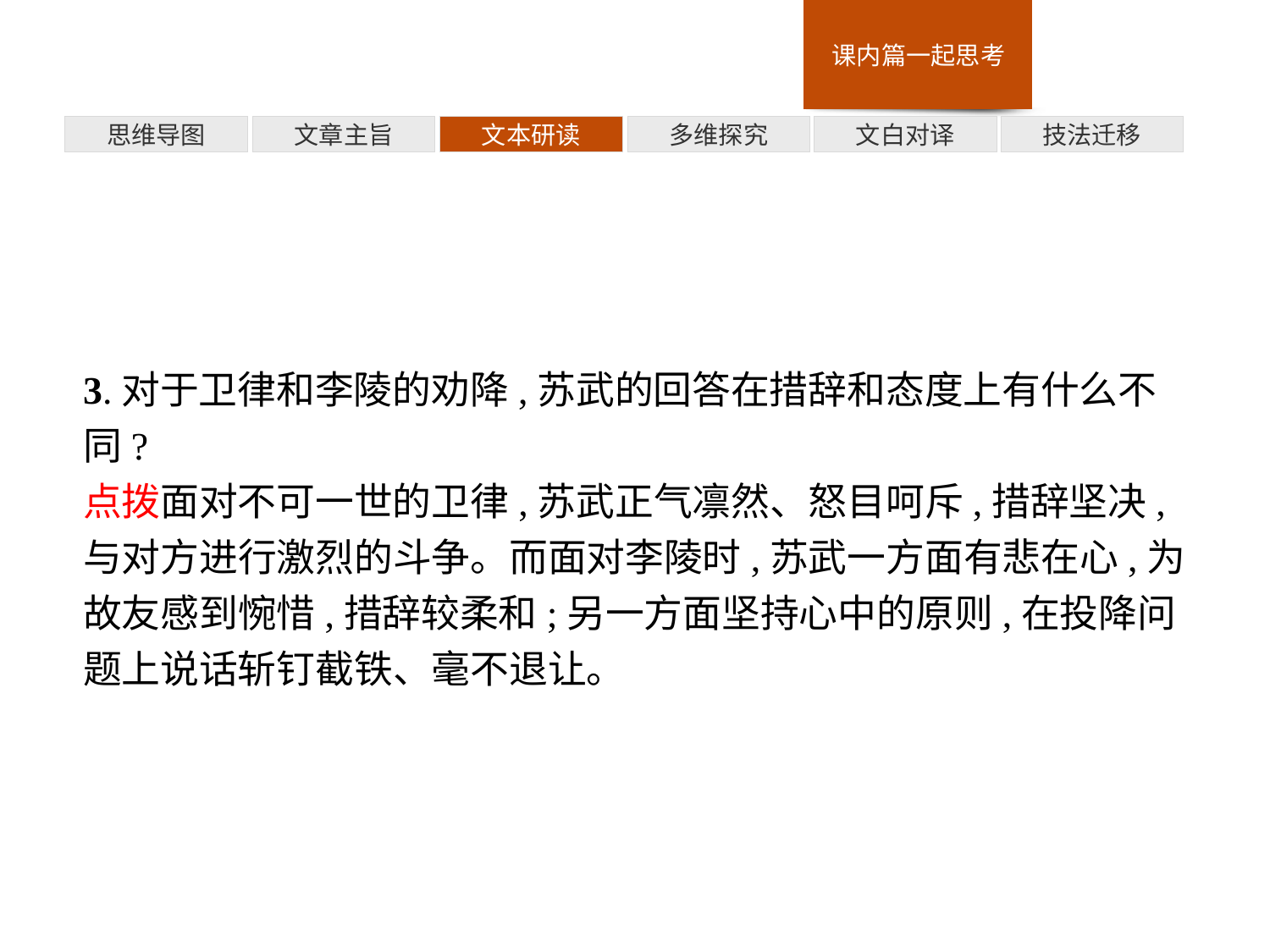

多维探究
思维导图
文章主旨
文本研读
文白对译
技法迁移
3.对于卫律和李陵的劝降,苏武的回答在措辞和态度上有什么不同?
点拨面对不可一世的卫律,苏武正气凛然、怒目呵斥,措辞坚决,与对方进行激烈的斗争。而面对李陵时,苏武一方面有悲在心,为故友感到惋惜,措辞较柔和;另一方面坚持心中的原则,在投降问题上说话斩钉截铁、毫不退让。